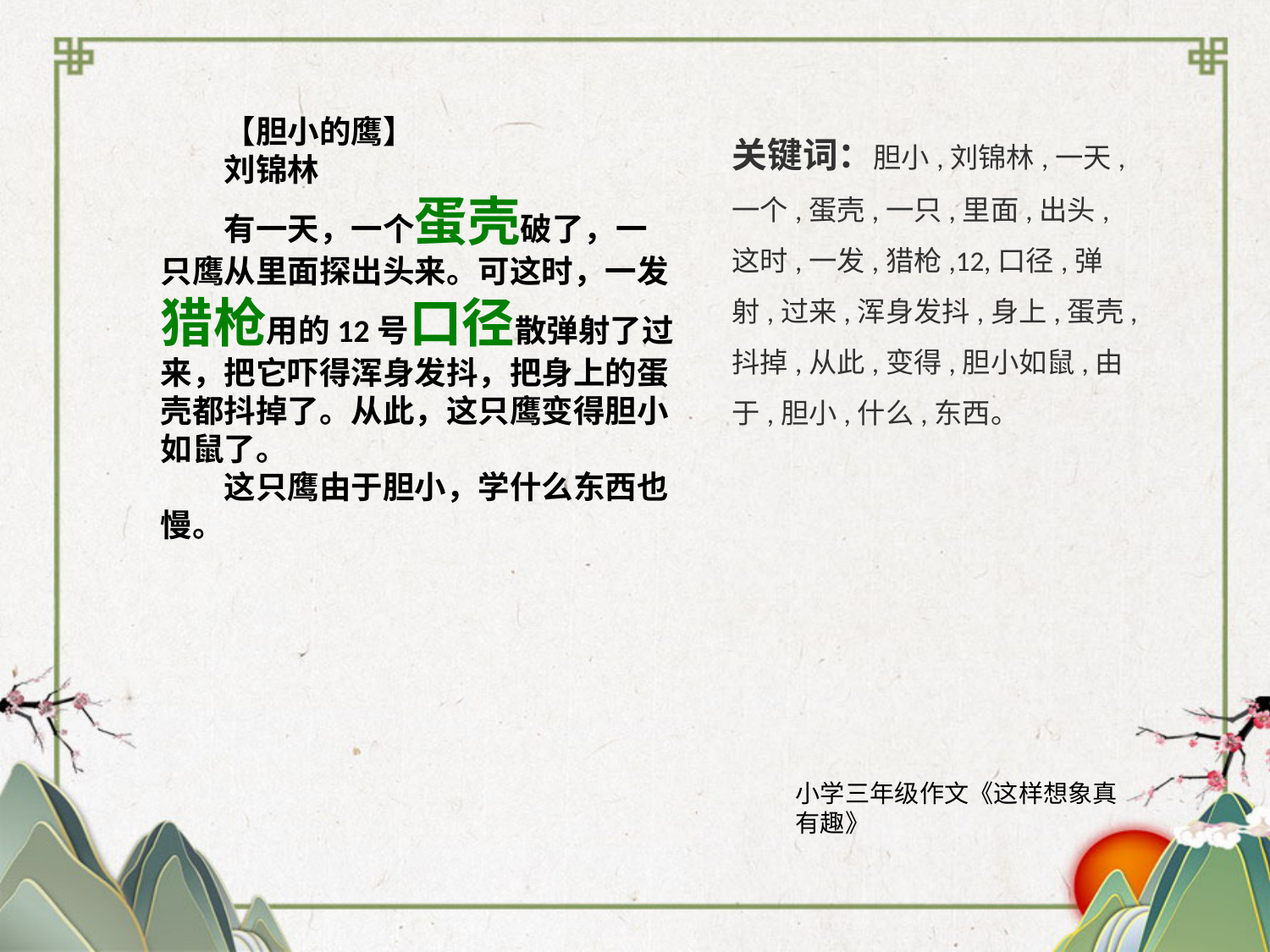

【胆小的鹰】
　　刘锦林
　　有一天，一个蛋壳破了，一只鹰从里面探出头来。可这时，一发猎枪用的12号口径散弹射了过来，把它吓得浑身发抖，把身上的蛋壳都抖掉了。从此，这只鹰变得胆小如鼠了。
　　这只鹰由于胆小，学什么东西也慢。
关键词：胆小,刘锦林,一天,一个,蛋壳,一只,里面,出头,这时,一发,猎枪,12,口径,弹射,过来,浑身发抖,身上,蛋壳,抖掉,从此,变得,胆小如鼠,由于,胆小,什么,东西。
小学三年级作文《这样想象真有趣》